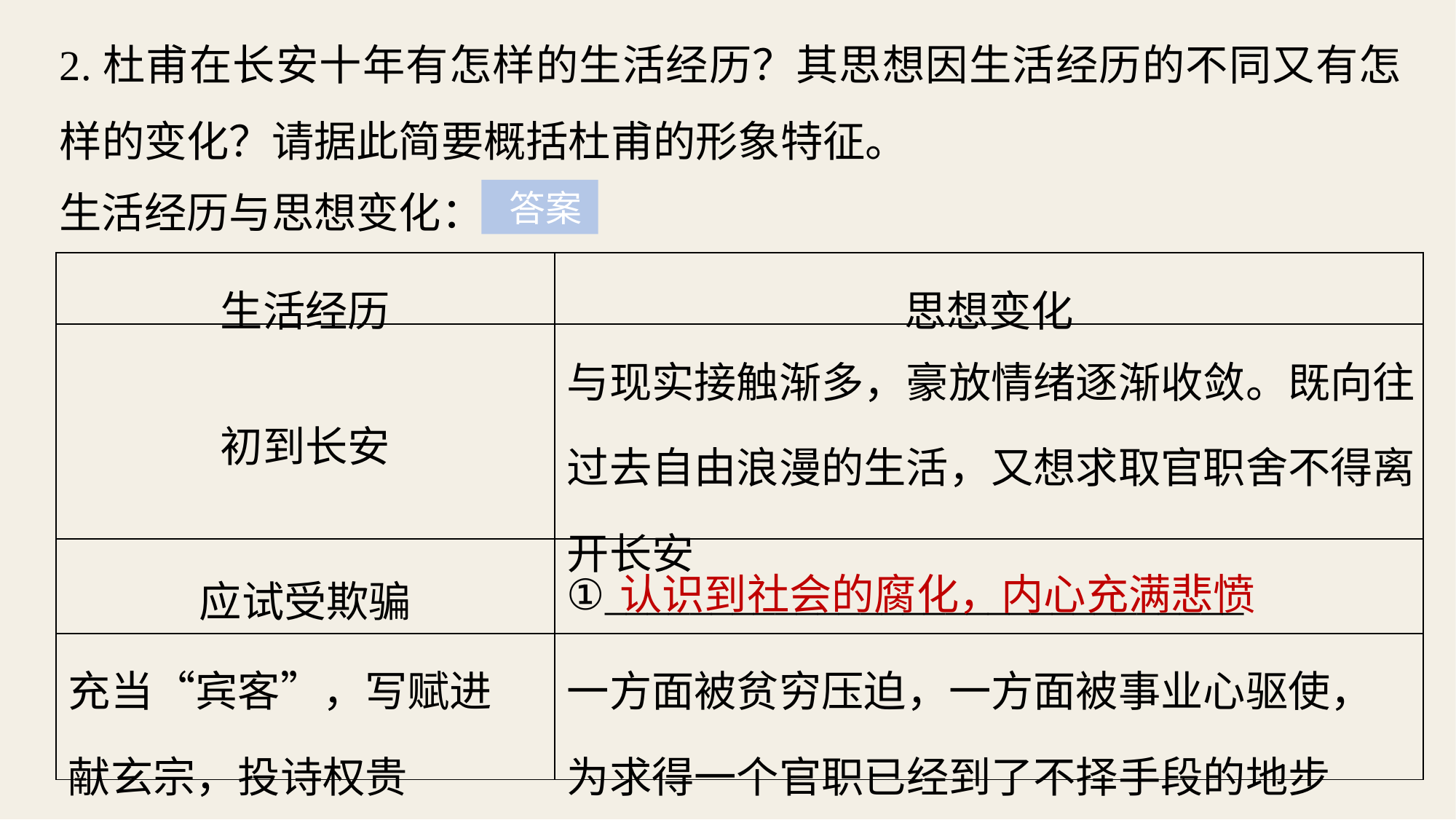

2.杜甫在长安十年有怎样的生活经历？其思想因生活经历的不同又有怎样的变化？请据此简要概括杜甫的形象特征。
生活经历与思想变化：
 答案
| 生活经历 | 思想变化 |
| --- | --- |
| 初到长安 | 与现实接触渐多，豪放情绪逐渐收敛。既向往 过去自由浪漫的生活，又想求取官职舍不得离 开长安 |
| 应试受欺骗 | ①\_\_\_\_\_\_\_\_\_\_\_\_\_\_\_\_\_\_\_\_\_\_\_\_\_\_\_\_\_\_ |
| 充当“宾客”，写赋进 献玄宗，投诗权贵 | 一方面被贫穷压迫，一方面被事业心驱使， 为求得一个官职已经到了不择手段的地步 |
认识到社会的腐化，内心充满悲愤